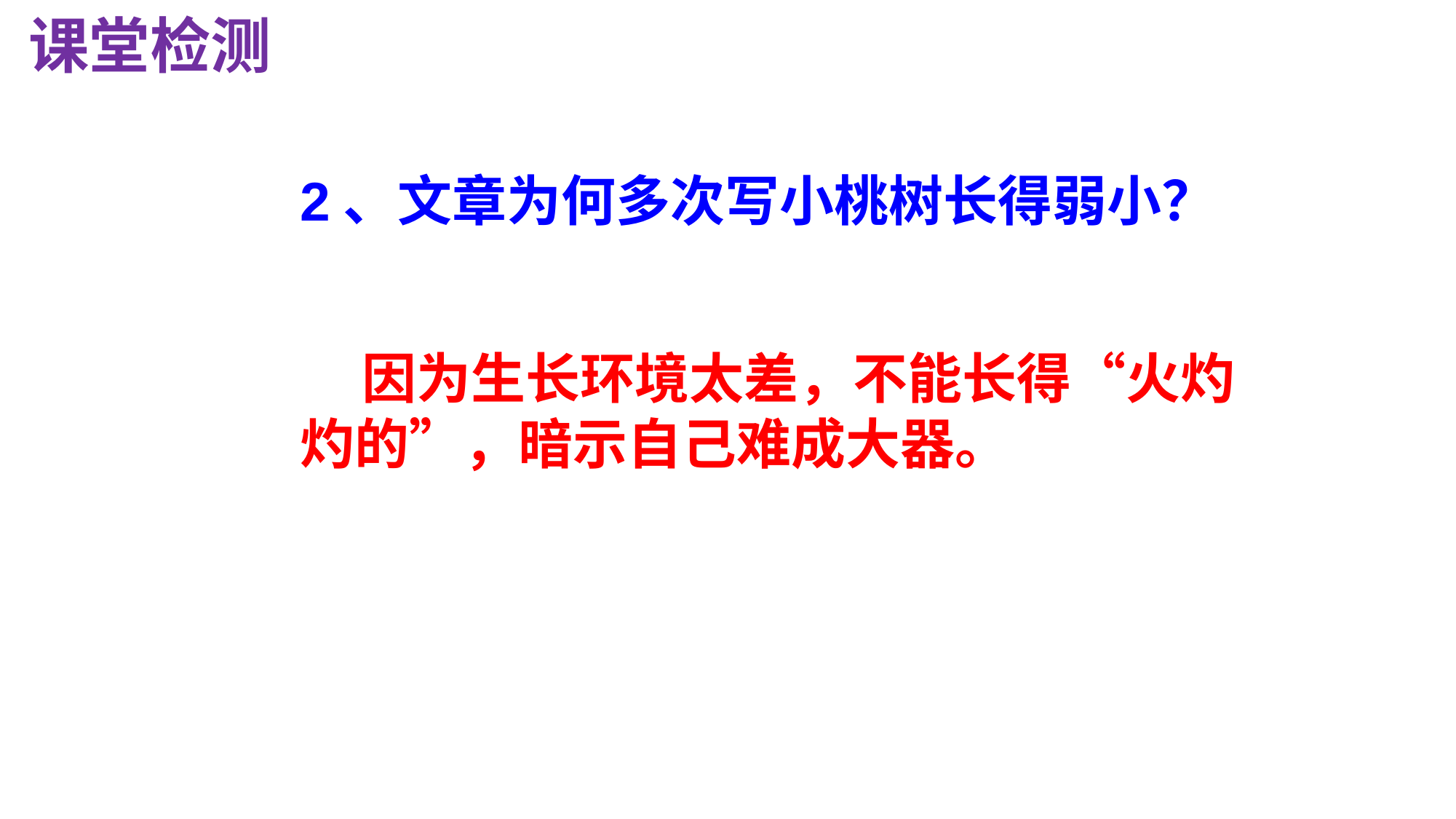

课堂检测
2、文章为何多次写小桃树长得弱小？
    因为生长环境太差，不能长得“火灼灼的”，暗示自己难成大器。